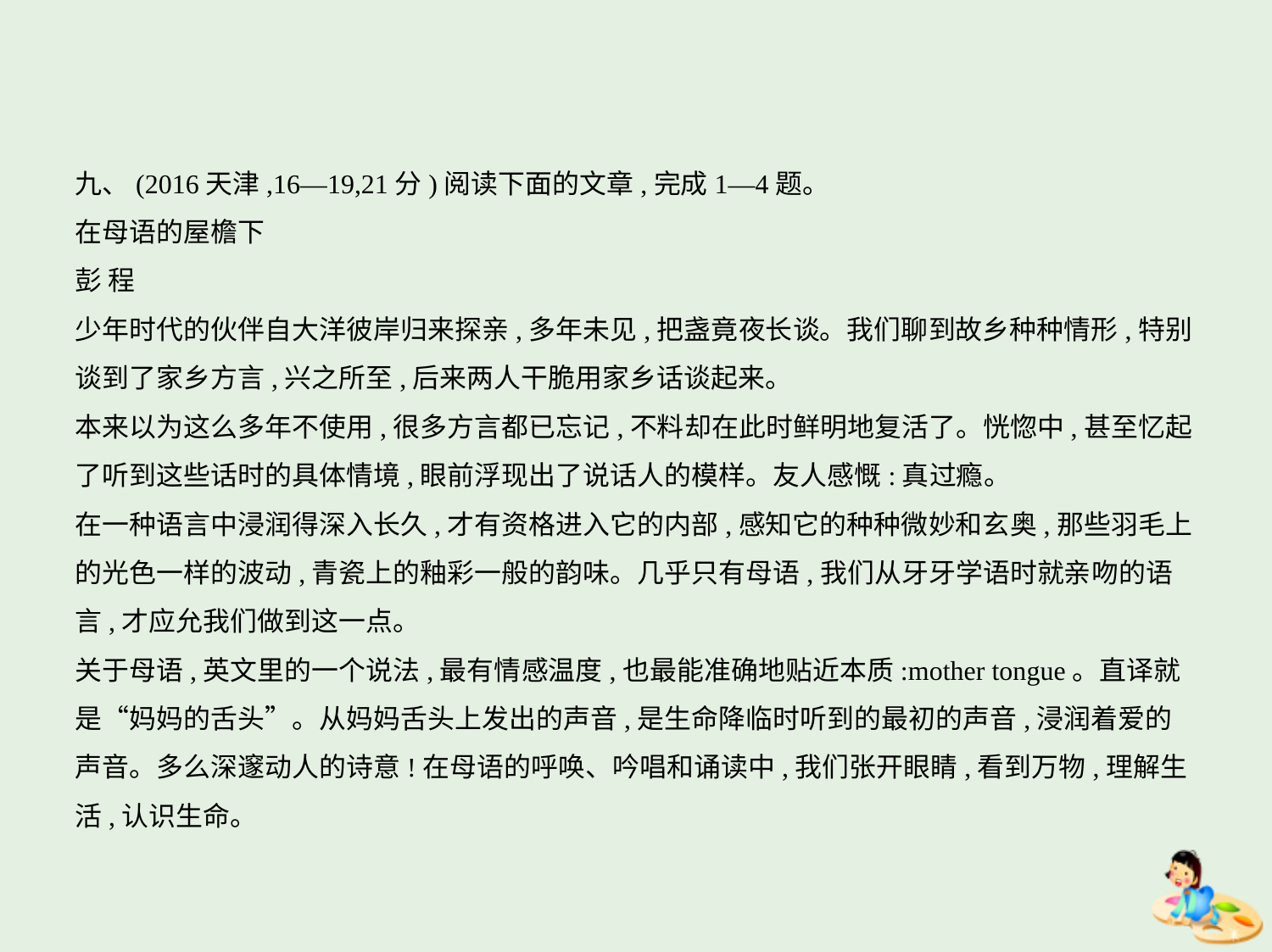

九、(2016天津,16—19,21分)阅读下面的文章,完成1—4题。
在母语的屋檐下
彭 程
少年时代的伙伴自大洋彼岸归来探亲,多年未见,把盏竟夜长谈。我们聊到故乡种种情形,特别
谈到了家乡方言,兴之所至,后来两人干脆用家乡话谈起来。
本来以为这么多年不使用,很多方言都已忘记,不料却在此时鲜明地复活了。恍惚中,甚至忆起
了听到这些话时的具体情境,眼前浮现出了说话人的模样。友人感慨:真过瘾。
在一种语言中浸润得深入长久,才有资格进入它的内部,感知它的种种微妙和玄奥,那些羽毛上
的光色一样的波动,青瓷上的釉彩一般的韵味。几乎只有母语,我们从牙牙学语时就亲吻的语
言,才应允我们做到这一点。
关于母语,英文里的一个说法,最有情感温度,也最能准确地贴近本质:mother tongue。直译就
是“妈妈的舌头”。从妈妈舌头上发出的声音,是生命降临时听到的最初的声音,浸润着爱的
声音。多么深邃动人的诗意!在母语的呼唤、吟唱和诵读中,我们张开眼睛,看到万物,理解生
活,认识生命。